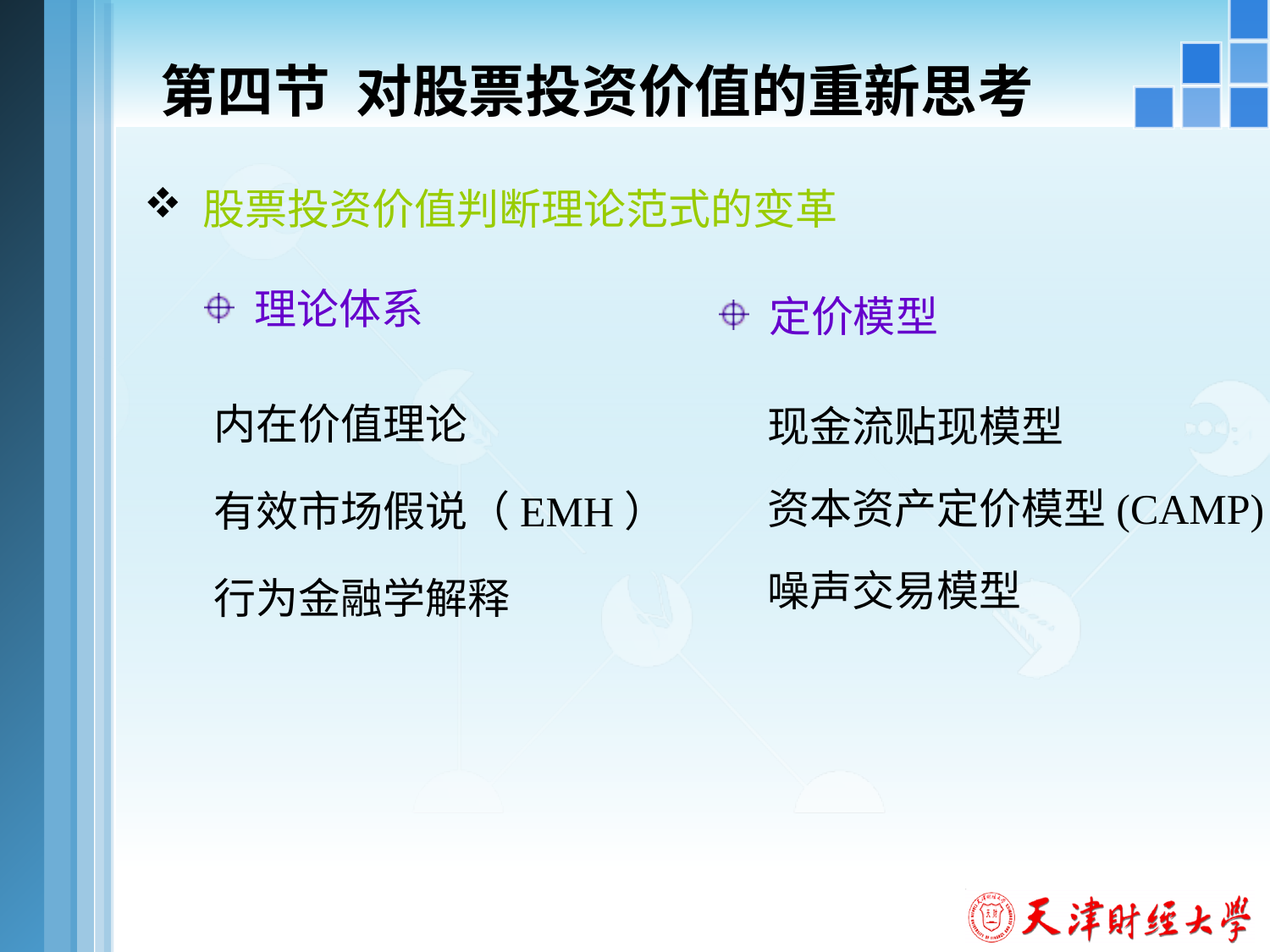

# 第四节  对股票投资价值的重新思考
 股票投资价值判断理论范式的变革
 理论体系
 定价模型
内在价值理论
有效市场假说（EMH）
行为金融学解释
现金流贴现模型
资本资产定价模型(CAMP)
噪声交易模型